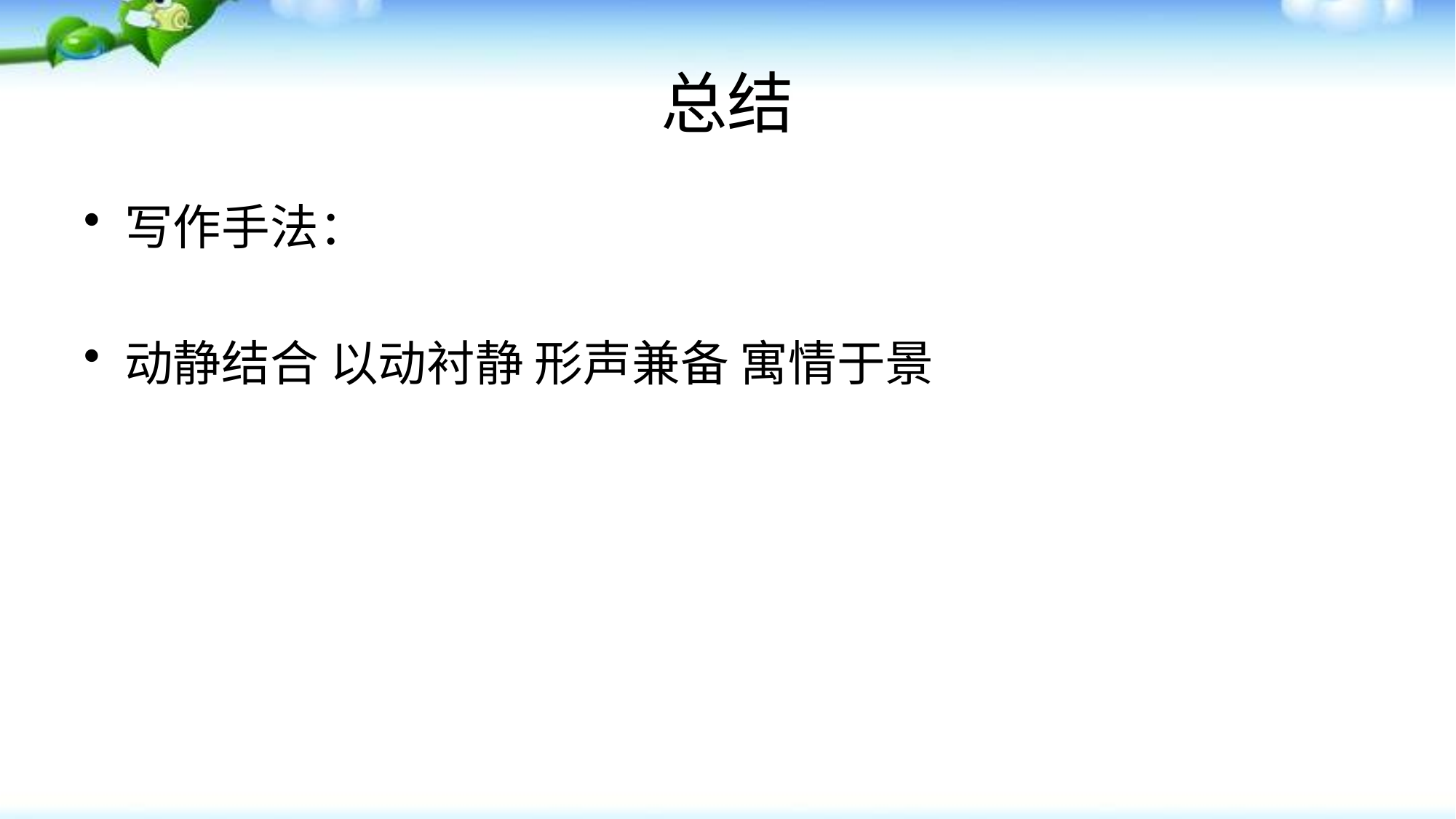

# 总结
写作手法：

动静结合 以动衬静 形声兼备 寓情于景